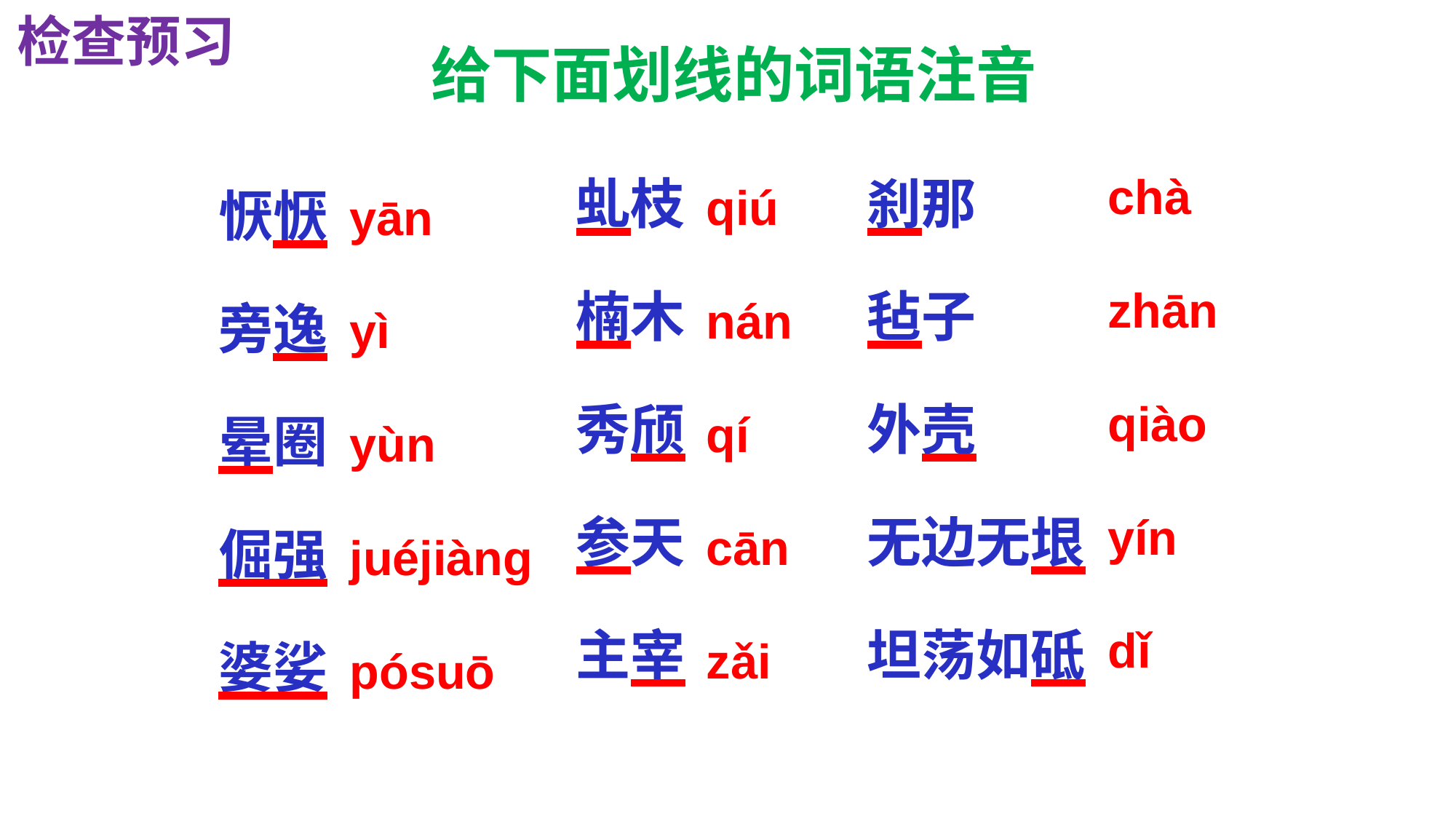

检查预习
给下面划线的词语注音
chà

zhān

qiào

yín

dǐ
虬枝

楠木

秀颀

参天

主宰
qiú

nán

qí

cān

zǎi

刹那

毡子

外壳

无边无垠

坦荡如砥
yān

yì

yùn

juéjiàng

pósuō
恹恹

旁逸

晕圈

倔强

婆娑